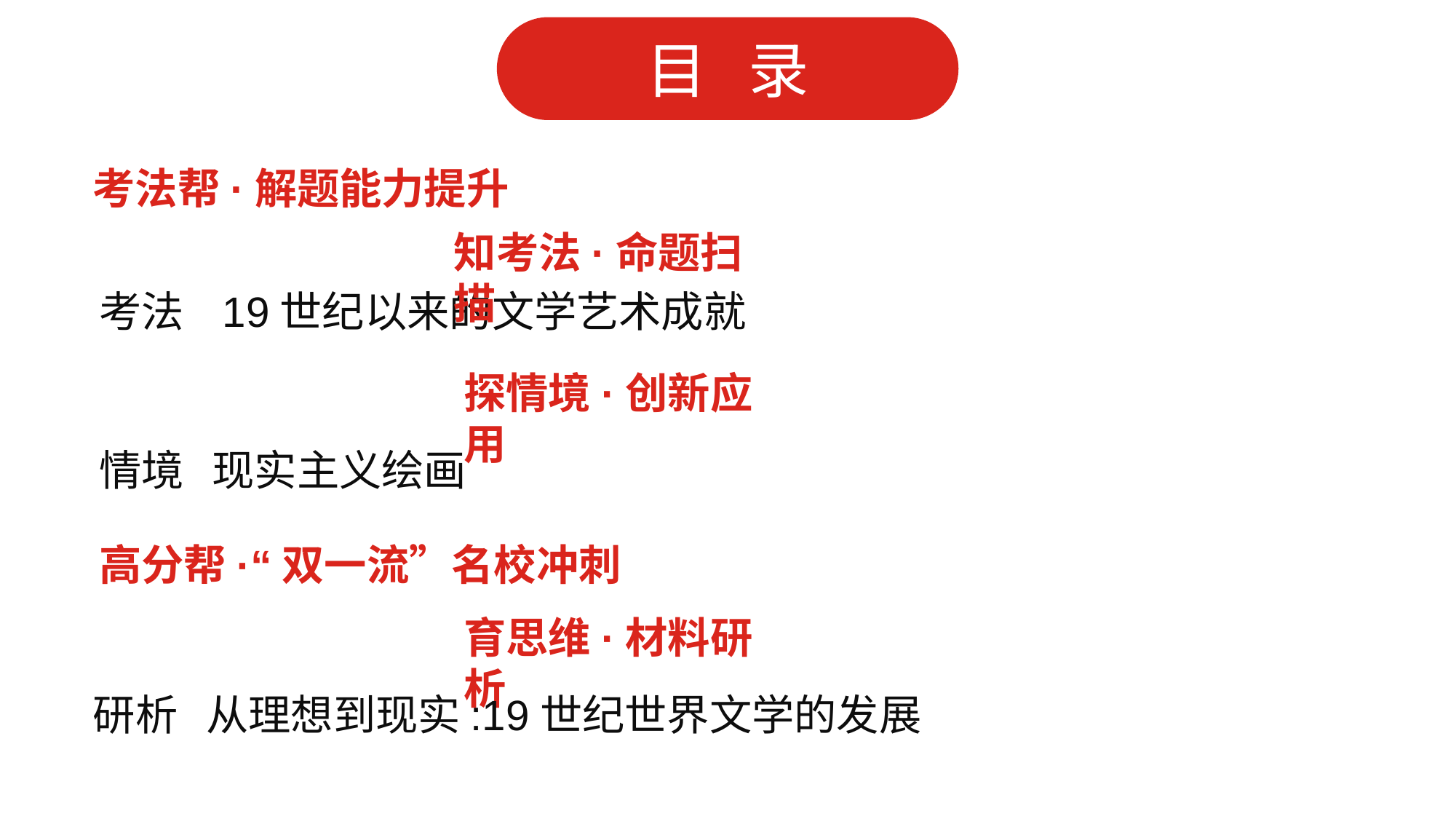

考法帮·解题能力提升
知考法·命题扫描

考法   19世纪以来的文学艺术成就

探情境·创新应用
情境   现实主义绘画
高分帮·“双一流”名校冲刺
育思维·材料研析
研析   从理想到现实:19世纪世界文学的发展